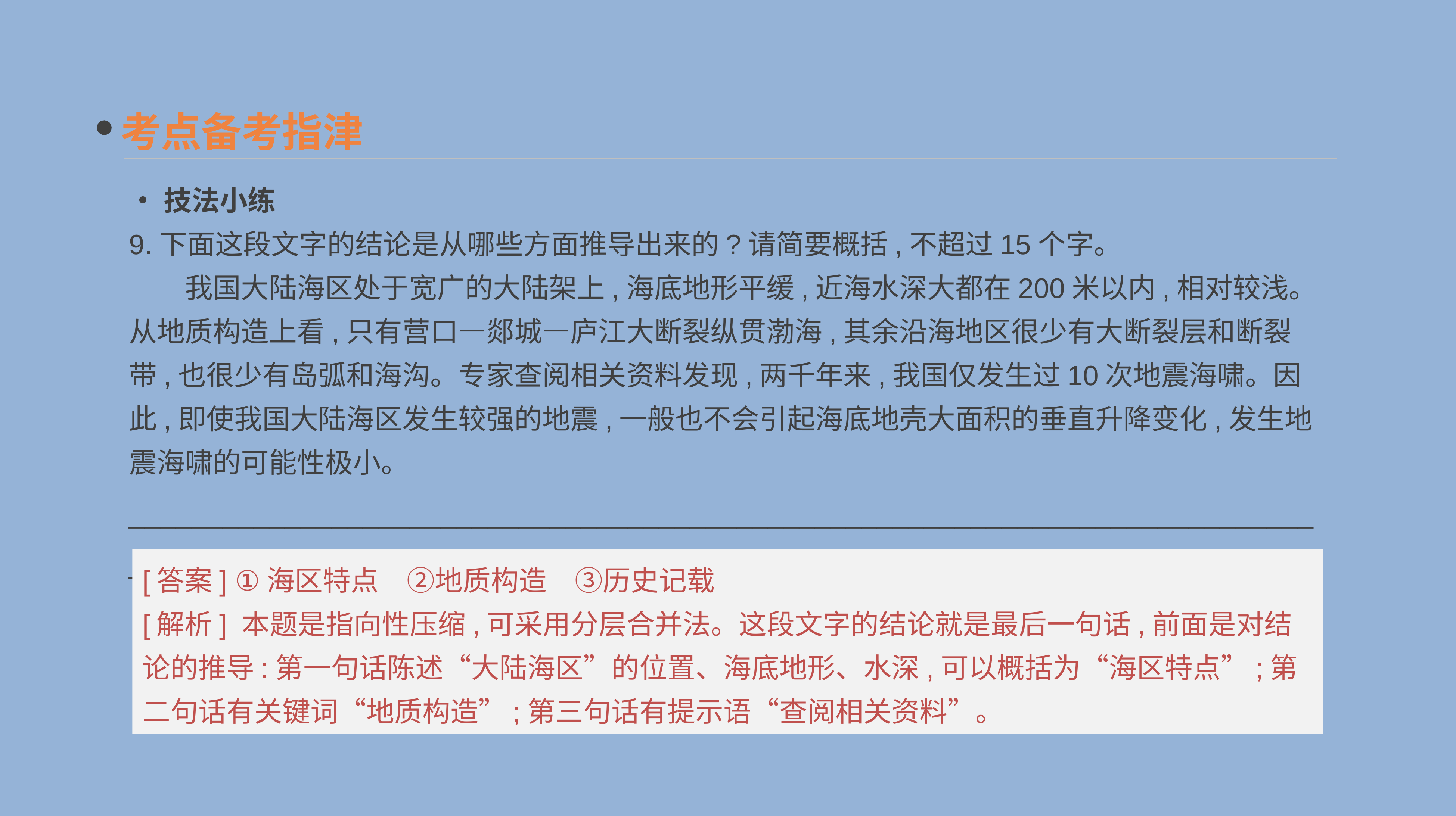

考点备考指津

•技法小练
9.下面这段文字的结论是从哪些方面推导出来的?请简要概括,不超过15个字。
　　我国大陆海区处于宽广的大陆架上,海底地形平缓,近海水深大都在200米以内,相对较浅。从地质构造上看,只有营口—郯城—庐江大断裂纵贯渤海,其余沿海地区很少有大断裂层和断裂带,也很少有岛弧和海沟。专家查阅相关资料发现,两千年来,我国仅发生过10次地震海啸。因此,即使我国大陆海区发生较强的地震,一般也不会引起海底地壳大面积的垂直升降变化,发生地震海啸的可能性极小。
_______________________________________________________________________________________________

[答案] ①海区特点　②地质构造　③历史记载
[解析] 本题是指向性压缩,可采用分层合并法。这段文字的结论就是最后一句话,前面是对结论的推导:第一句话陈述“大陆海区”的位置、海底地形、水深,可以概括为“海区特点”;第二句话有关键词“地质构造”;第三句话有提示语“查阅相关资料”。